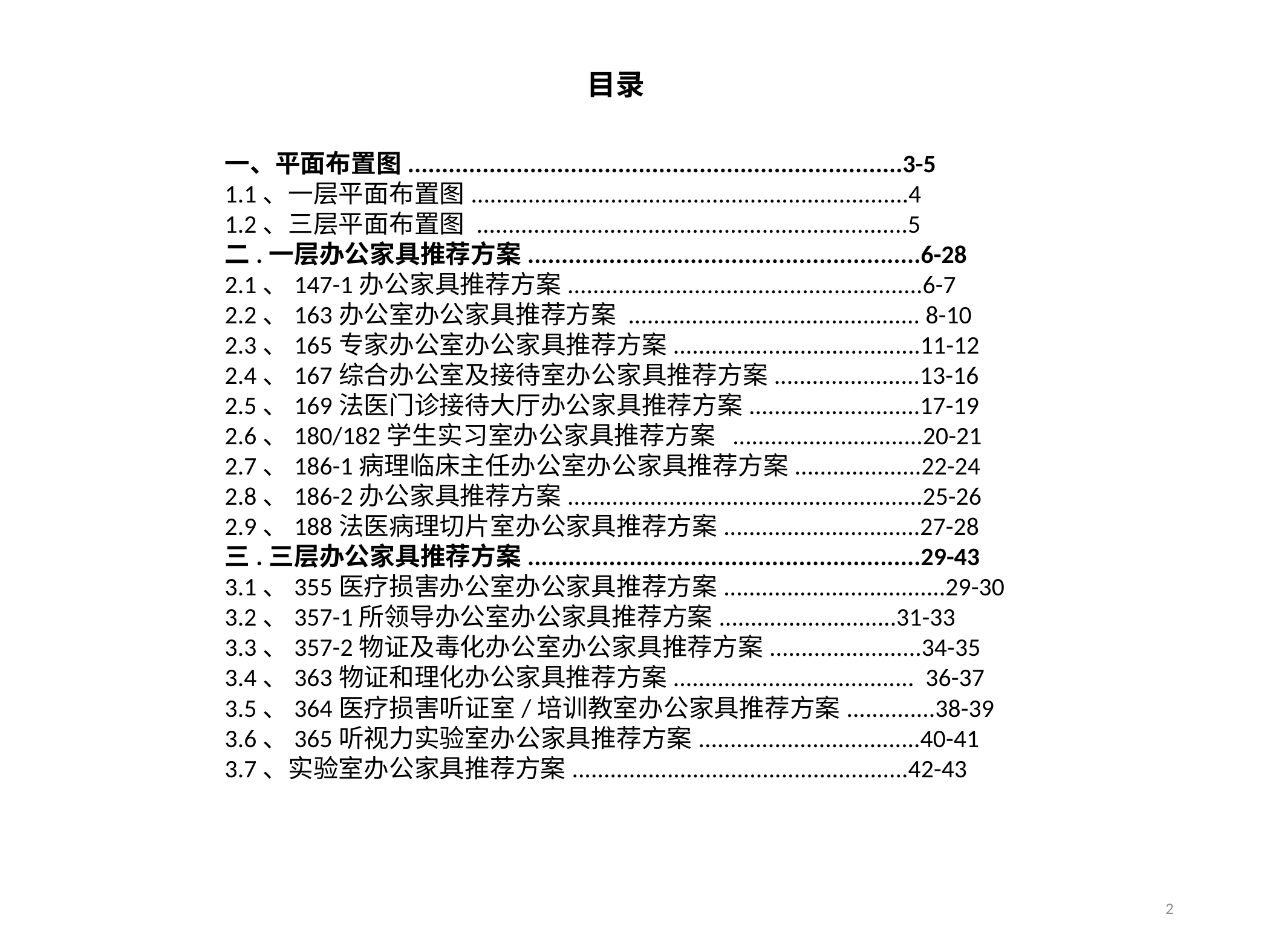

目录
一、平面布置图.........................................................................3-5
1.1、一层平面布置图.....................................................................4
1.2、三层平面布置图 ....................................................................5
二.一层办公家具推荐方案..........................................................6-28
2.1、147-1办公家具推荐方案........................................................6-7
2.2、163办公室办公家具推荐方案 .............................................. 8-10
2.3、165专家办公室办公家具推荐方案.......................................11-12
2.4、167综合办公室及接待室办公家具推荐方案.......................13-16
2.5、169法医门诊接待大厅办公家具推荐方案...........................17-19
2.6、180/182学生实习室办公家具推荐方案  ..............................20-21
2.7、186-1病理临床主任办公室办公家具推荐方案....................22-24
2.8、186-2办公家具推荐方案........................................................25-26
2.9、188法医病理切片室办公家具推荐方案...............................27-28
三.三层办公家具推荐方案..........................................................29-43
3.1、355医疗损害办公室办公家具推荐方案...................................29-30
3.2、357-1所领导办公室办公家具推荐方案............................31-33
3.3、357-2物证及毒化办公室办公家具推荐方案........................34-35
3.4、363物证和理化办公家具推荐方案......................................  36-37
3.5、364医疗损害听证室/培训教室办公家具推荐方案..............38-39
3.6、365听视力实验室办公家具推荐方案...................................40-41
3.7、实验室办公家具推荐方案.....................................................42-43

2